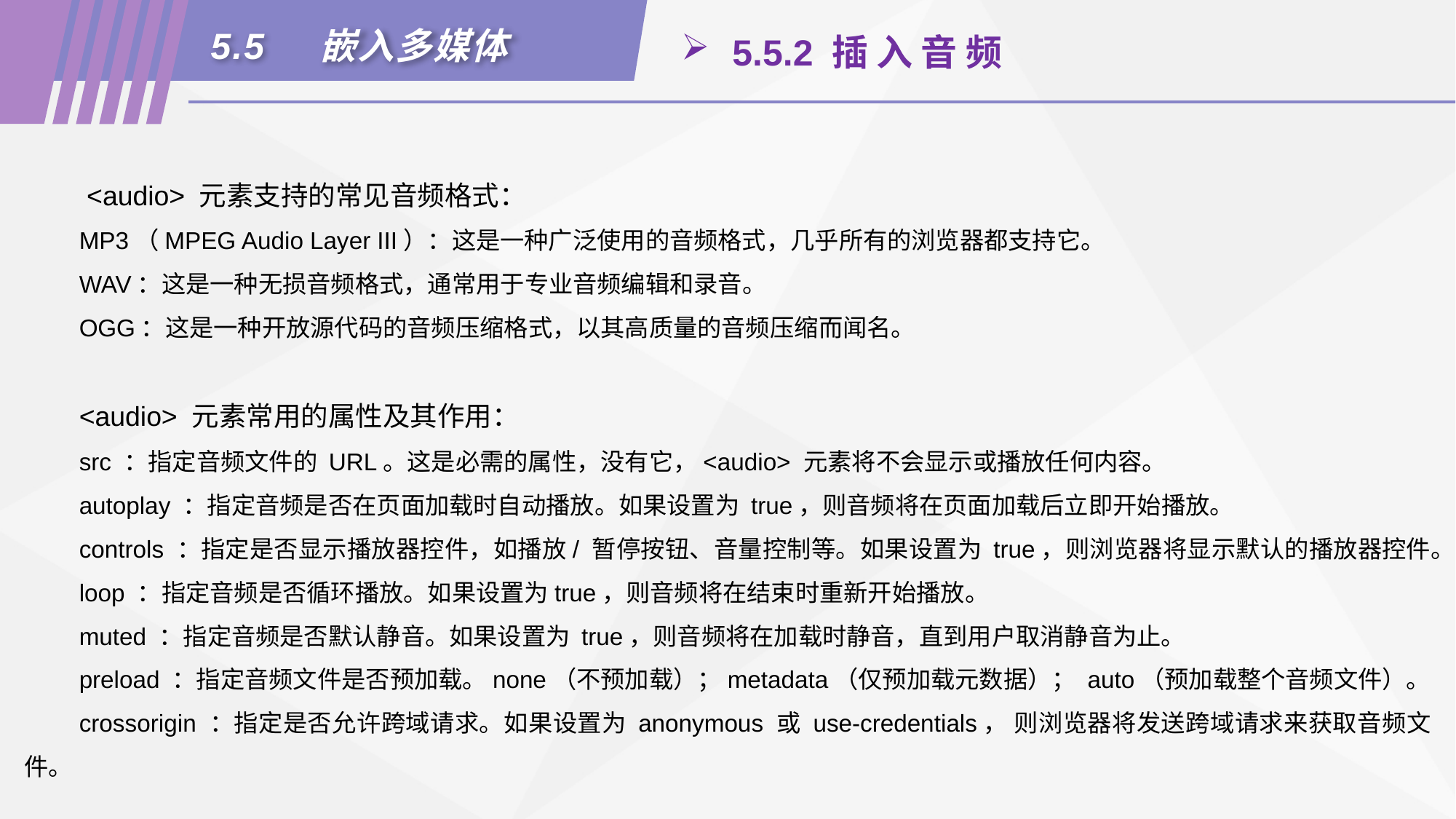

5.5	嵌入多媒体
 5.5.2 插 入 音 频
 <audio> 元素支持的常见音频格式：
MP3（MPEG Audio Layer III）：这是一种广泛使用的音频格式，几乎所有的浏览器都支持它。
WAV：这是一种无损音频格式，通常用于专业音频编辑和录音。
OGG：这是一种开放源代码的音频压缩格式，以其高质量的音频压缩而闻名。
<audio> 元素常用的属性及其作用：
src ：指定音频文件的 URL。这是必需的属性，没有它，<audio> 元素将不会显示或播放任何内容。
autoplay ：指定音频是否在页面加载时自动播放。如果设置为 true，则音频将在页面加载后立即开始播放。
controls ：指定是否显示播放器控件，如播放/ 暂停按钮、音量控制等。如果设置为 true，则浏览器将显示默认的播放器控件。
loop ：指定音频是否循环播放。如果设置为true，则音频将在结束时重新开始播放。
muted ：指定音频是否默认静音。如果设置为 true，则音频将在加载时静音，直到用户取消静音为止。
preload ：指定音频文件是否预加载。none（不预加载）；metadata（仅预加载元数据）； auto（预加载整个音频文件）。
crossorigin ：指定是否允许跨域请求。如果设置为 anonymous 或 use-credentials， 则浏览器将发送跨域请求来获取音频文件。